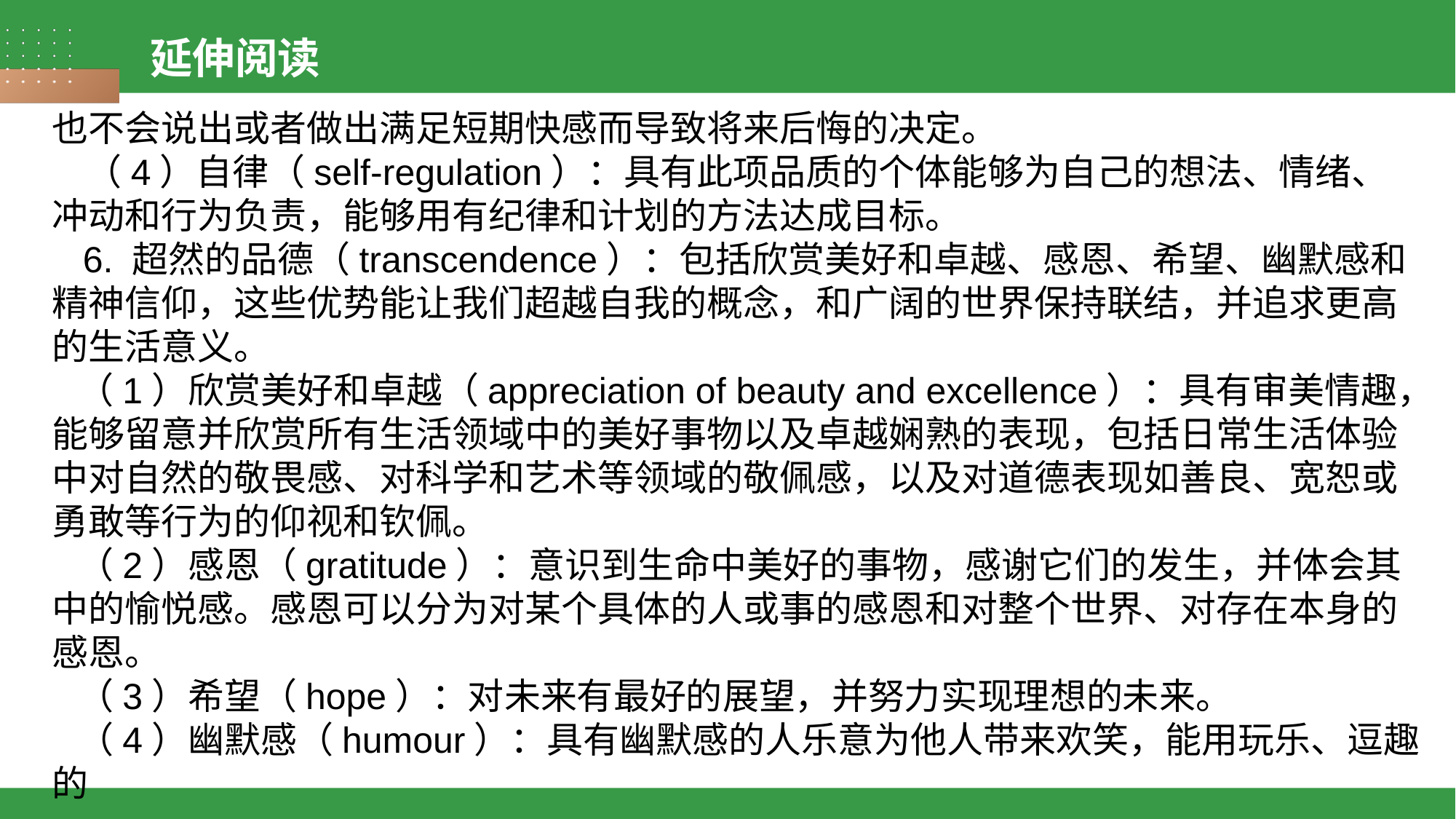

延伸阅读
也不会说出或者做出满足短期快感而导致将来后悔的决定。
   （4）自律（self-regulation）：具有此项品质的个体能够为自己的想法、情绪、冲动和行为负责，能够用有纪律和计划的方法达成目标。
   6. 超然的品德（transcendence）：包括欣赏美好和卓越、感恩、希望、幽默感和精神信仰，这些优势能让我们超越自我的概念，和广阔的世界保持联结，并追求更高的生活意义。
  （1）欣赏美好和卓越（appreciation of beauty and excellence）：具有审美情趣，能够留意并欣赏所有生活领域中的美好事物以及卓越娴熟的表现，包括日常生活体验中对自然的敬畏感、对科学和艺术等领域的敬佩感，以及对道德表现如善良、宽恕或勇敢等行为的仰视和钦佩。
  （2）感恩（gratitude）：意识到生命中美好的事物，感谢它们的发生，并体会其中的愉悦感。感恩可以分为对某个具体的人或事的感恩和对整个世界、对存在本身的感恩。
  （3）希望（hope）：对未来有最好的展望，并努力实现理想的未来。
  （4）幽默感（humour）：具有幽默感的人乐意为他人带来欢笑，能用玩乐、逗趣的